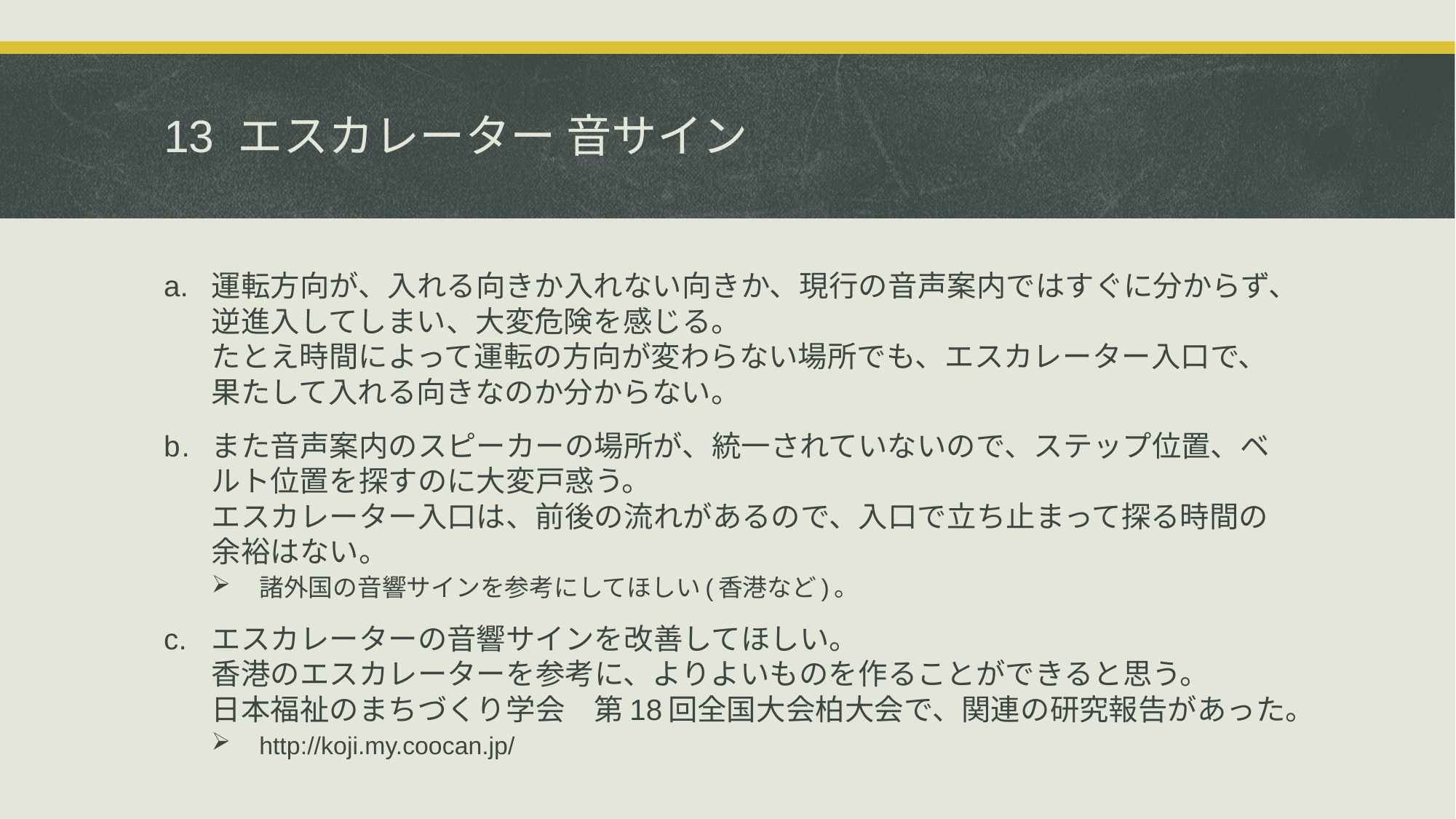

# 13 エスカレーター 音サイン
運転方向が、入れる向きか入れない向きか、現行の音声案内ではすぐに分からず、逆進入してしまい、大変危険を感じる。
たとえ時間によって運転の方向が変わらない場所でも、エスカレーター入口で、果たして入れる向きなのか分からない。
また音声案内のスピーカーの場所が、統一されていないので、ステップ位置、ベルト位置を探すのに大変戸惑う。
エスカレーター入口は、前後の流れがあるので、入口で立ち止まって探る時間の余裕はない。
諸外国の音響サインを参考にしてほしい(香港など)。
エスカレーターの音響サインを改善してほしい。
香港のエスカレーターを参考に、よりよいものを作ることができると思う。
日本福祉のまちづくり学会　第18回全国大会柏大会で、関連の研究報告があった。
http://koji.my.coocan.jp/